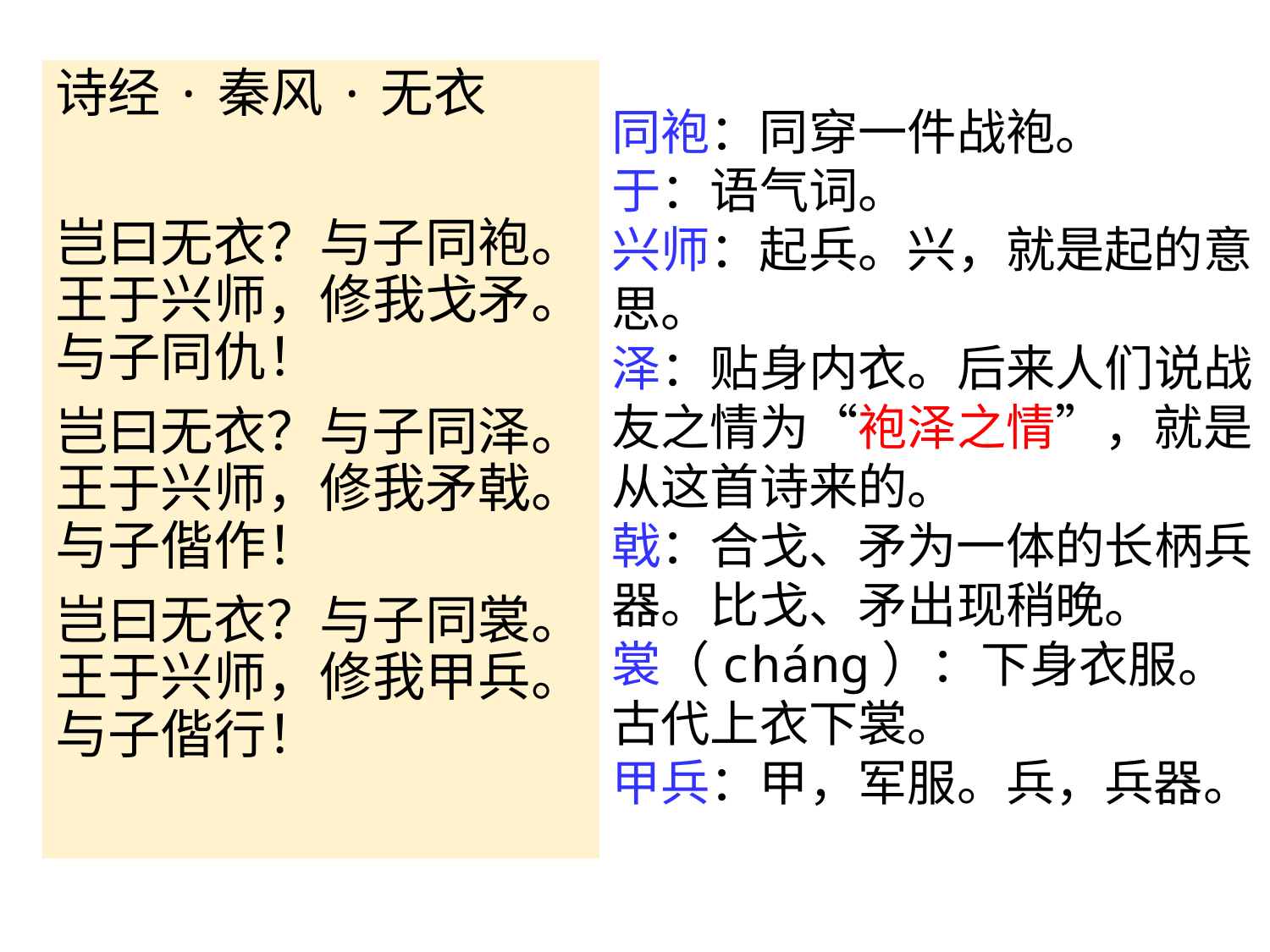

诗经·秦风·无衣

岂曰无衣？与子同袍。王于兴师，修我戈矛。与子同仇！
岂曰无衣？与子同泽。王于兴师，修我矛戟。与子偕作！
岂曰无衣？与子同裳。王于兴师，修我甲兵。与子偕行！
同袍：同穿一件战袍。
于：语气词。
兴师：起兵。兴，就是起的意思。
泽：贴身内衣。后来人们说战友之情为“袍泽之情”，就是从这首诗来的。
戟：合戈、矛为一体的长柄兵器。比戈、矛出现稍晚。
裳（cháng）：下身衣服。古代上衣下裳。
甲兵：甲，军服。兵，兵器。